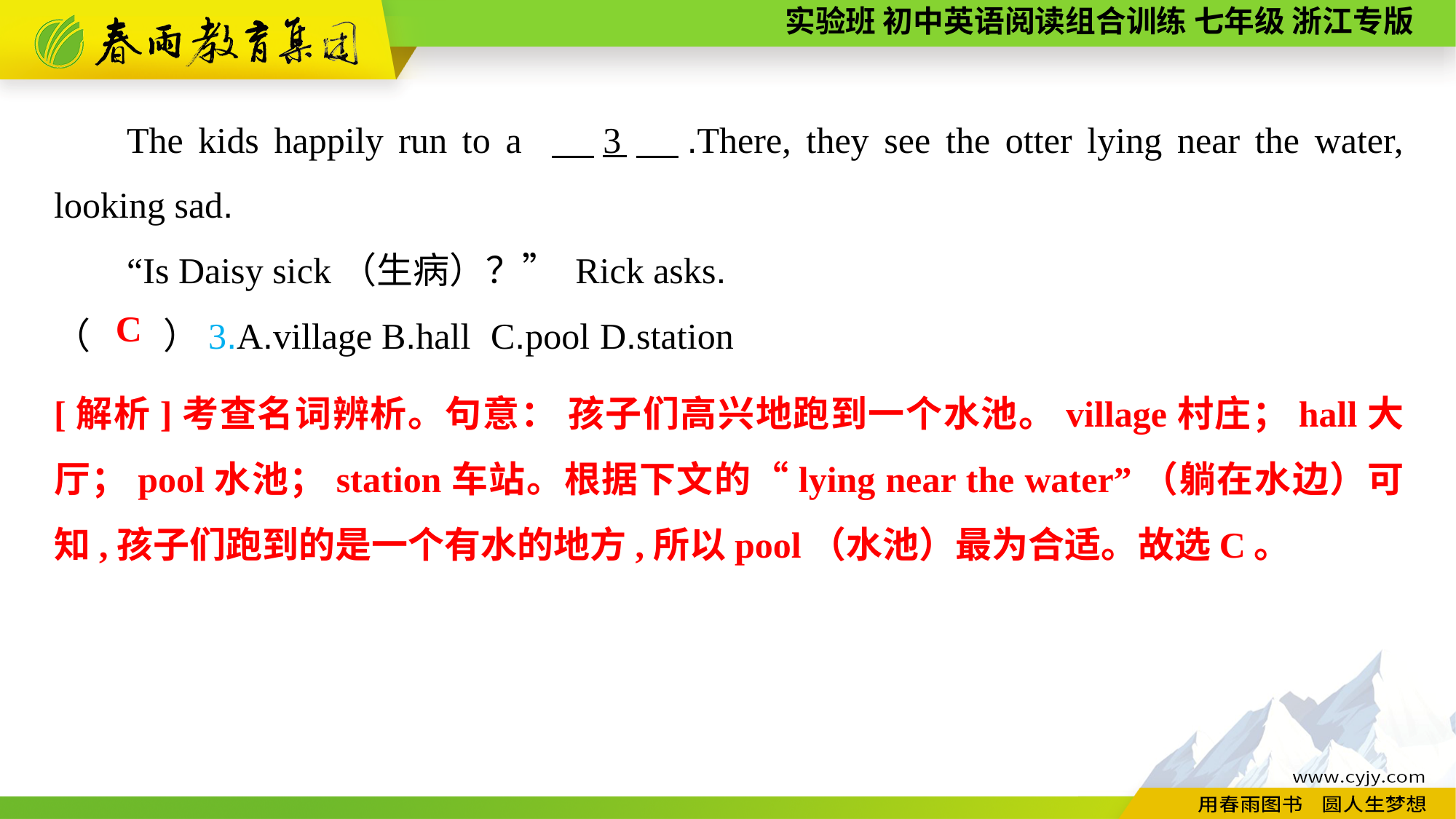

The kids happily run to a 　3　.There, they see the otter lying near the water, looking sad.
“Is Daisy sick（生病）？” Rick asks.
（　　）3.A.village	B.hall	C.pool	D.station
C
[解析]考查名词辨析。句意： 孩子们高兴地跑到一个水池。village村庄；hall大厅；pool水池；station车站。根据下文的“lying near the water”（躺在水边）可知,孩子们跑到的是一个有水的地方,所以pool（水池）最为合适。故选C。